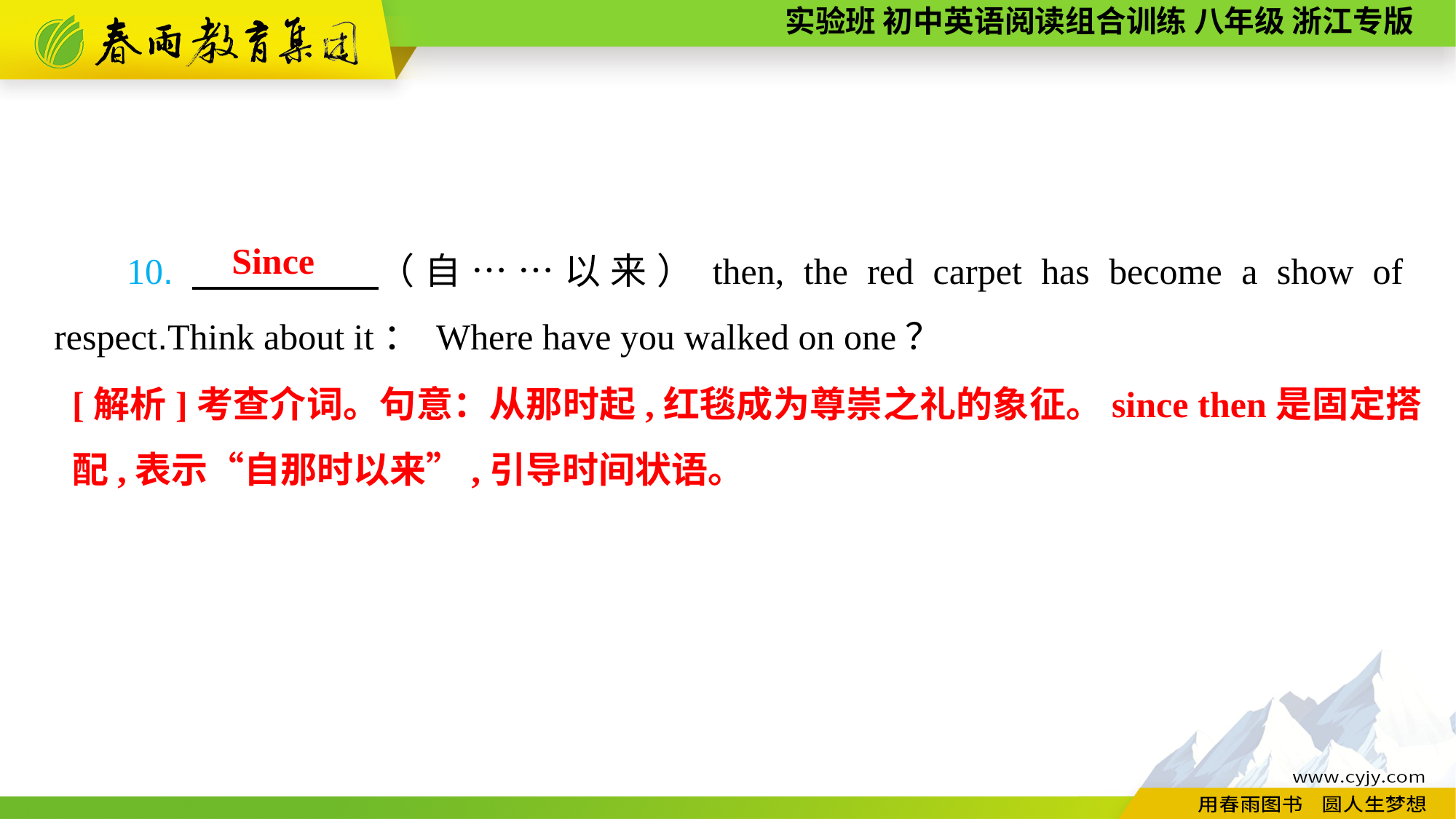

10.　　　　（自……以来）then, the red carpet has become a show of respect.Think about it： Where have you walked on one？
Since
[解析]考查介词。句意：从那时起,红毯成为尊崇之礼的象征。since then是固定搭配,表示“自那时以来”,引导时间状语。